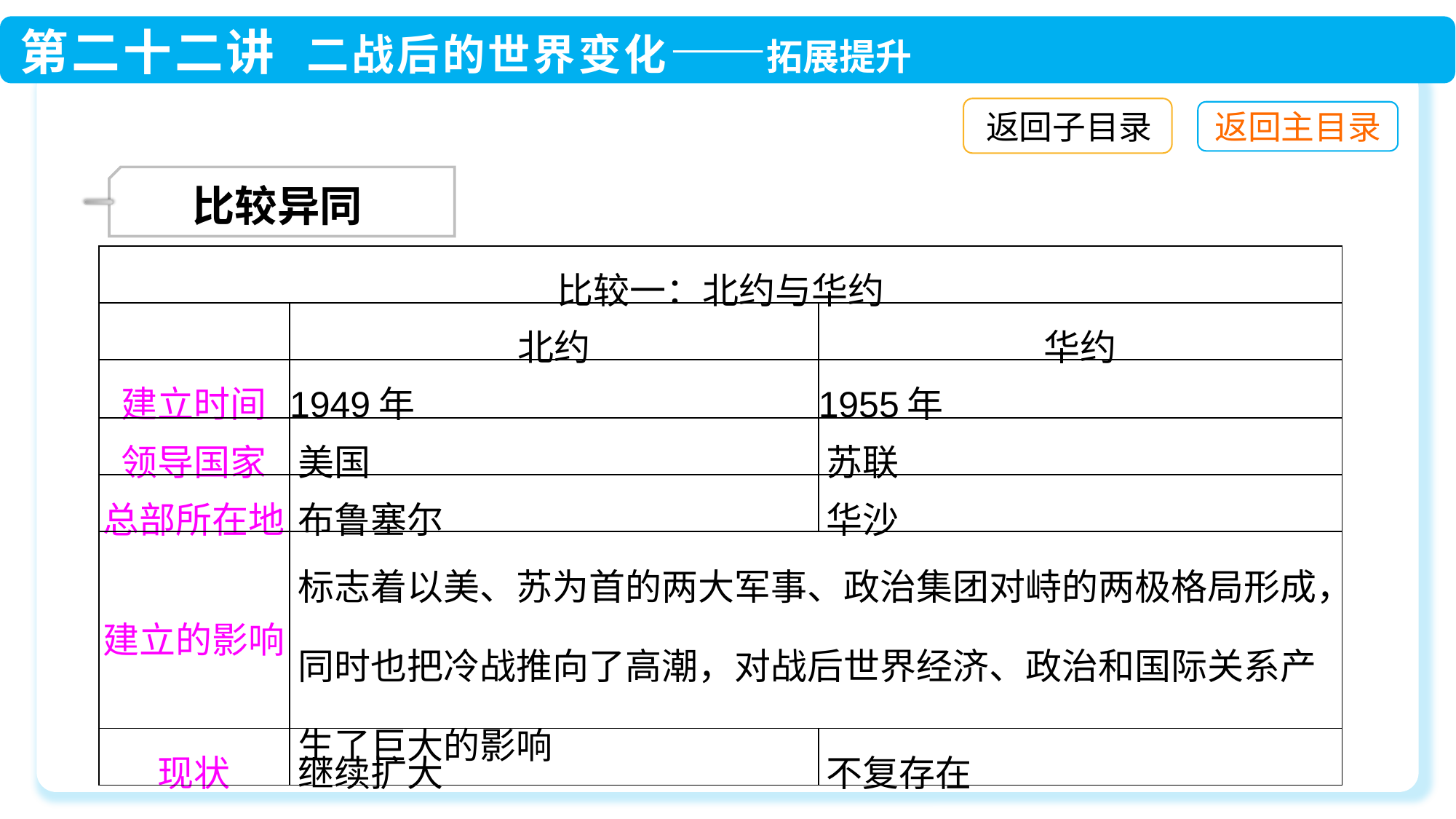

返回子目录
 比较异同

| 比较一：北约与华约 |  |  |
| --- | --- | --- |
|  | 北约 | 华约 |
| 建立时间 | 1949年 | 1955年 |
| 领导国家 | 美国 | 苏联 |
| 总部所在地 | 布鲁塞尔 | 华沙 |
| 建立的影响 | 标志着以美、苏为首的两大军事、政治集团对峙的两极格局形成，同时也把冷战推向了高潮，对战后世界经济、政治和国际关系产生了巨大的影响 |  |
| 现状 | 继续扩大 | 不复存在 |